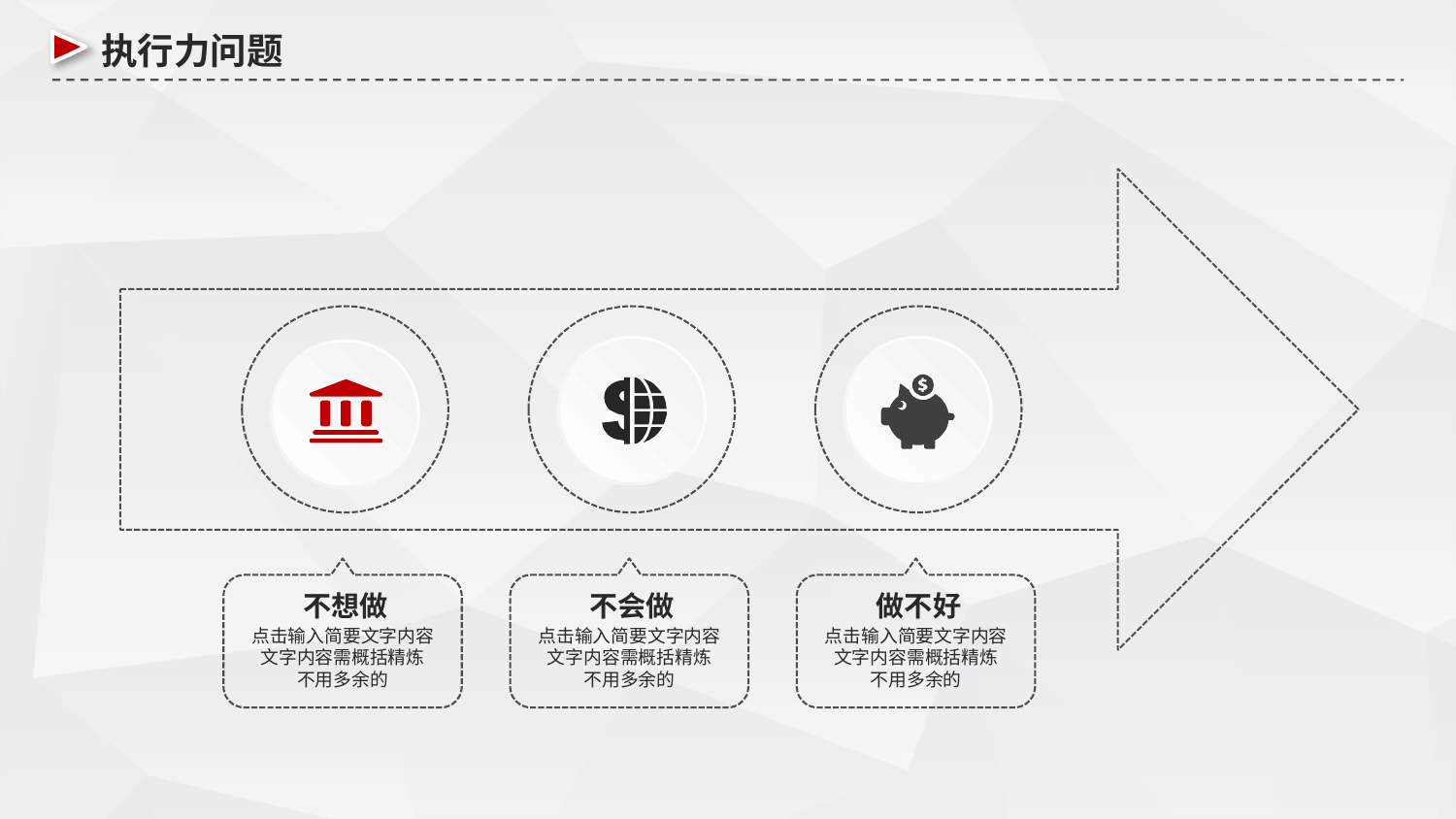

执行力问题

不想做
点击输入简要文字内容
文字内容需概括精炼
不用多余的

不会做
点击输入简要文字内容
文字内容需概括精炼
不用多余的

做不好
点击输入简要文字内容
文字内容需概括精炼
不用多余的